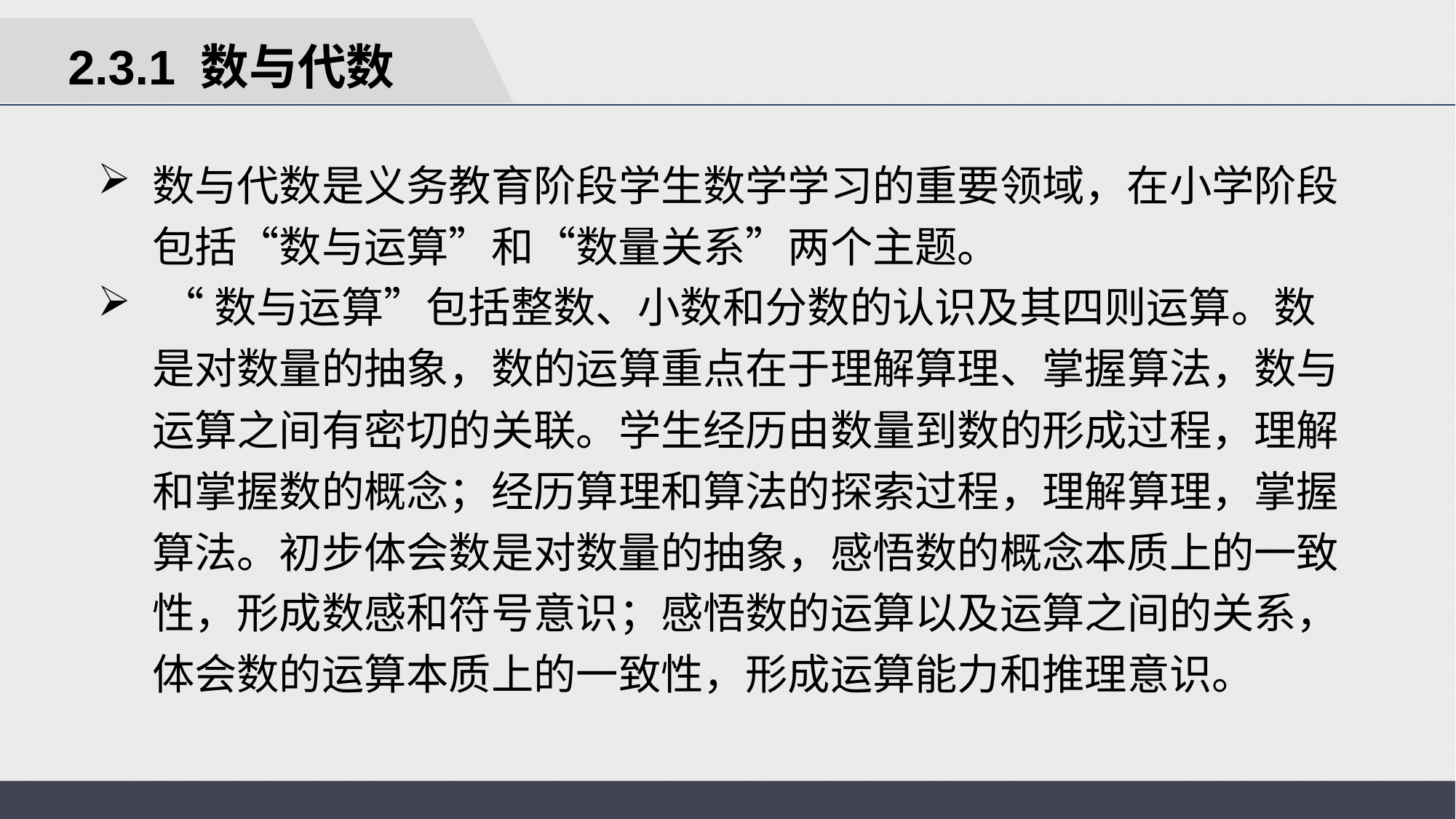

2.3.1 数与代数
数与代数是义务教育阶段学生数学学习的重要领域，在小学阶段包括“数与运算”和“数量关系”两个主题。
 “数与运算”包括整数、小数和分数的认识及其四则运算。数是对数量的抽象，数的运算重点在于理解算理、掌握算法，数与运算之间有密切的关联。学生经历由数量到数的形成过程，理解和掌握数的概念；经历算理和算法的探索过程，理解算理，掌握算法。初步体会数是对数量的抽象，感悟数的概念本质上的一致性，形成数感和符号意识；感悟数的运算以及运算之间的关系，体会数的运算本质上的一致性，形成运算能力和推理意识。